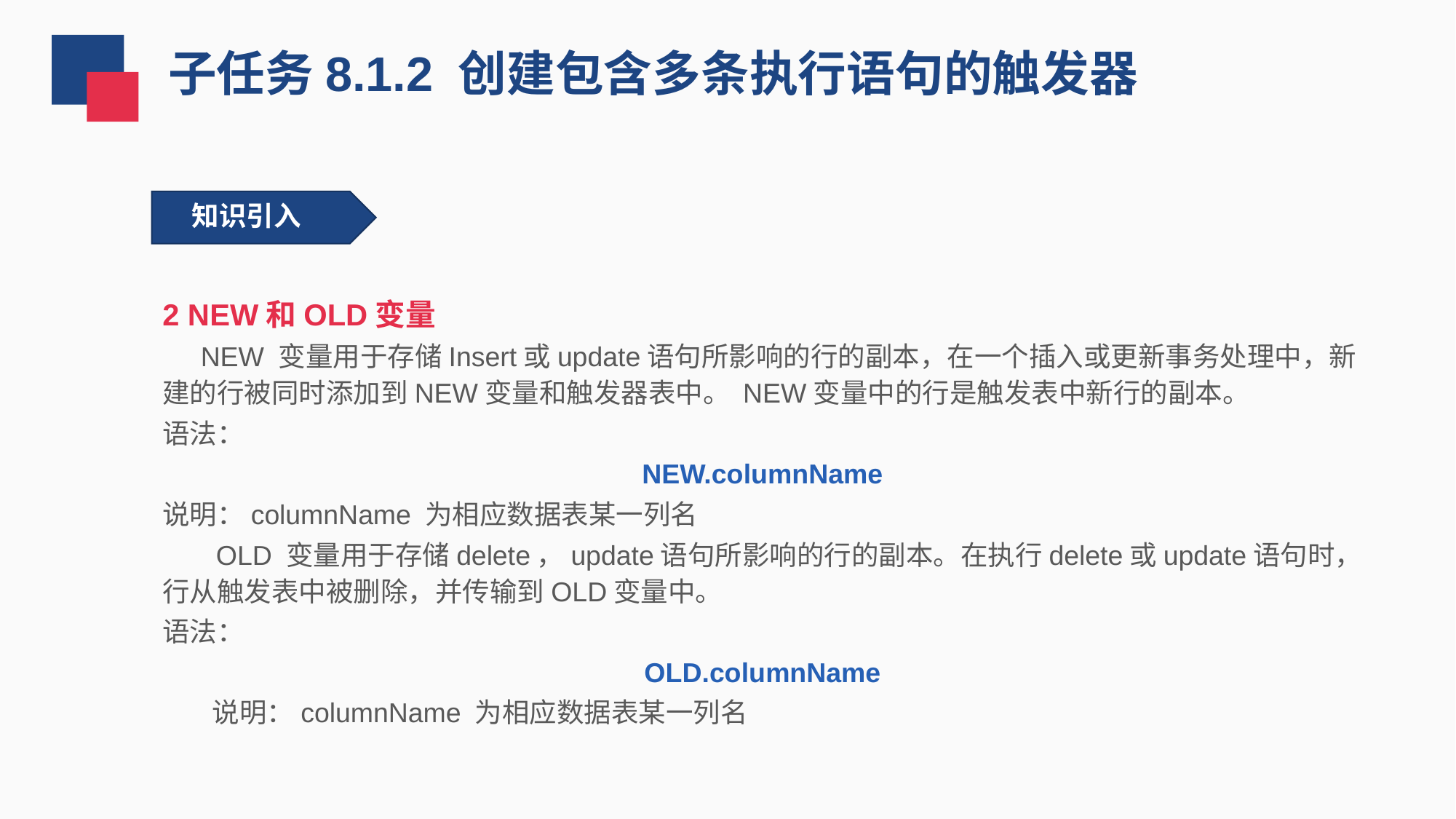

子任务8.1.2 创建包含多条执行语句的触发器

知识引入
2 NEW和OLD变量
     NEW 变量用于存储Insert或update语句所影响的行的副本，在一个插入或更新事务处理中，新建的行被同时添加到NEW变量和触发器表中。 NEW变量中的行是触发表中新行的副本。
语法：
NEW.columnName
说明：columnName 为相应数据表某一列名
       OLD 变量用于存储delete，update语句所影响的行的副本。在执行delete或update语句时，行从触发表中被删除，并传输到OLD变量中。
语法：
OLD.columnName
       说明：columnName 为相应数据表某一列名